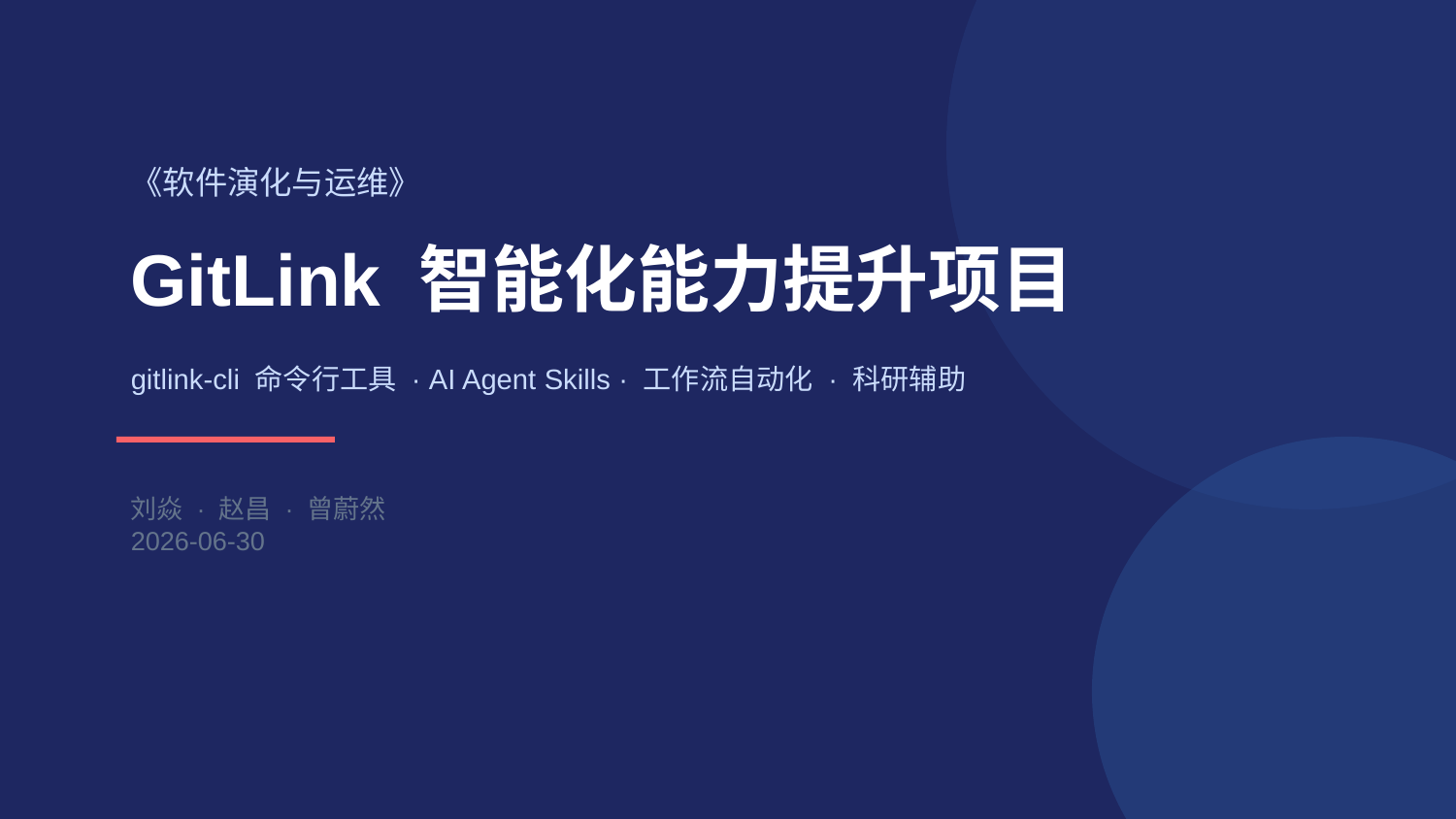

《软件演化与运维》
GitLink 智能化能力提升项目
gitlink-cli 命令行工具 · AI Agent Skills · 工作流自动化 · 科研辅助

刘焱 · 赵昌 · 曾蔚然
2026-06-30